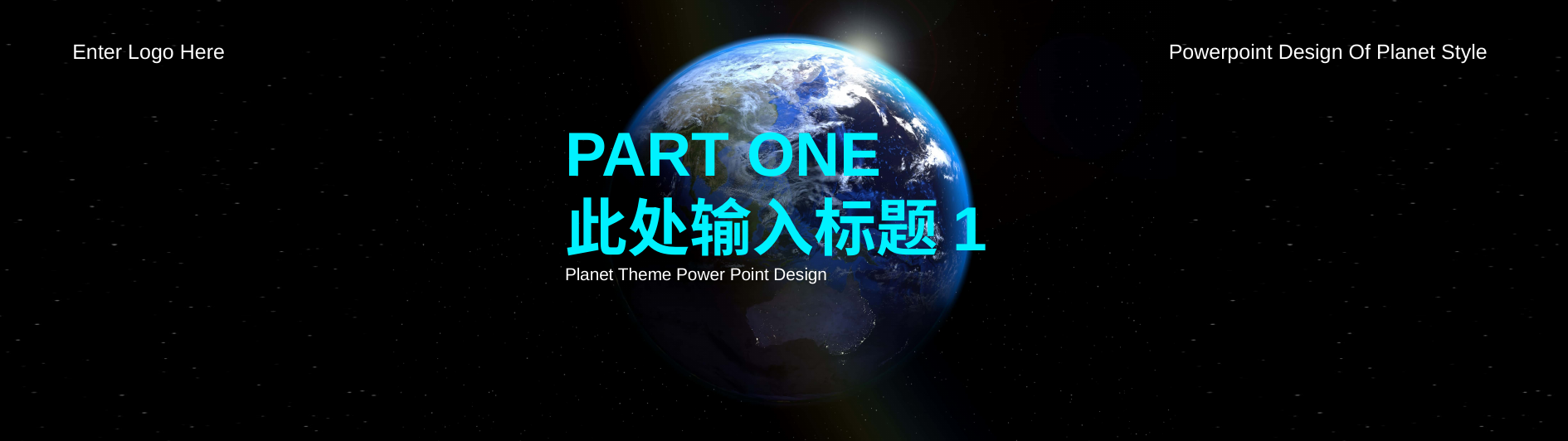

Enter Logo Here
Powerpoint Design Of Planet Style
PART ONE
此处输入标题1
Planet Theme Power Point Design